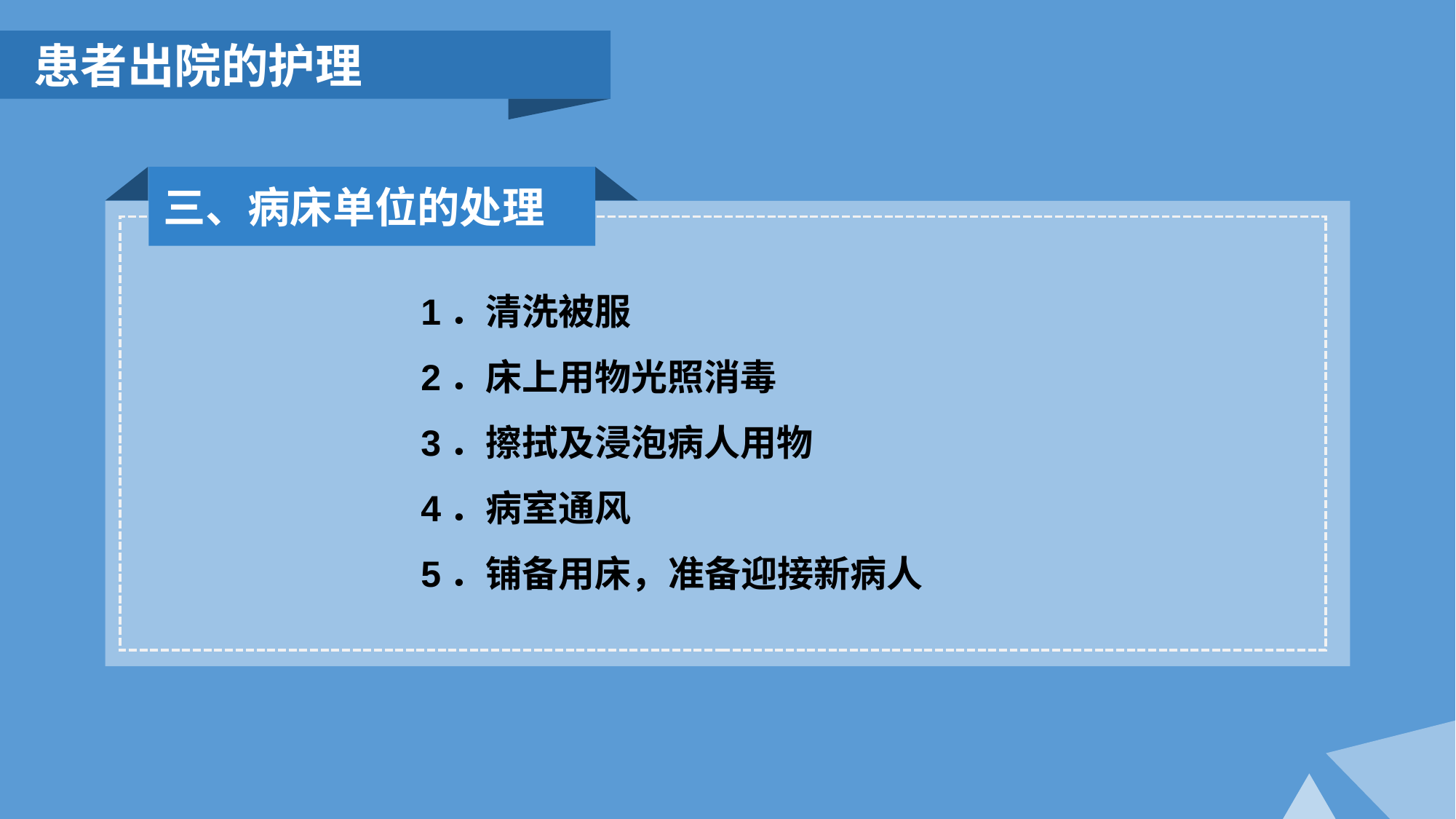

患者出院的护理

三、病床单位的处理

1．清洗被服
2．床上用物光照消毒
3．擦拭及浸泡病人用物
4．病室通风
5．铺备用床，准备迎接新病人